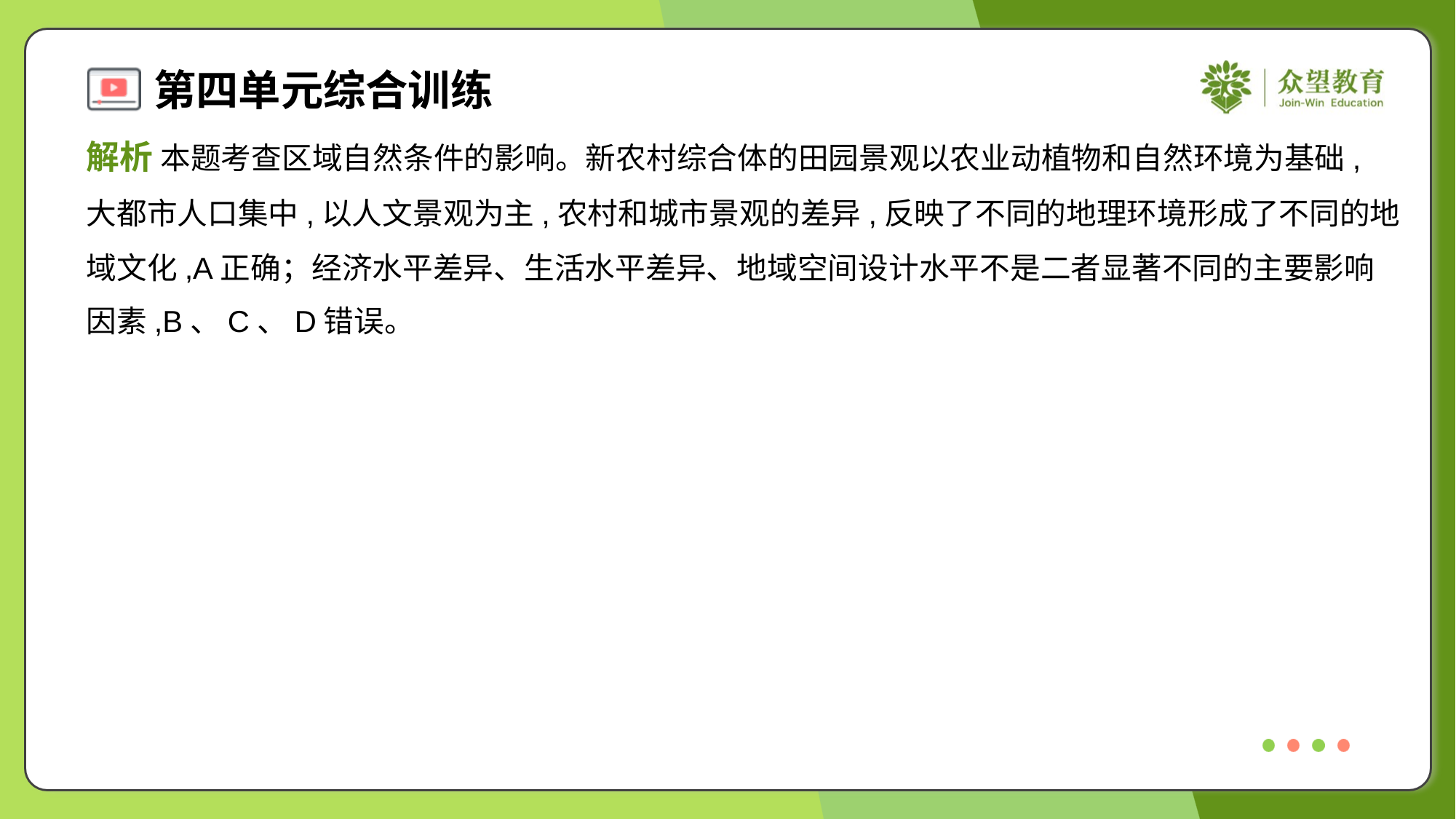

解析 本题考查区域自然条件的影响。新农村综合体的田园景观以农业动植物和自然环境为基础,
大都市人口集中,以人文景观为主,农村和城市景观的差异,反映了不同的地理环境形成了不同的地
域文化,A正确；经济水平差异、生活水平差异、地域空间设计水平不是二者显著不同的主要影响
因素,B、C、D错误。